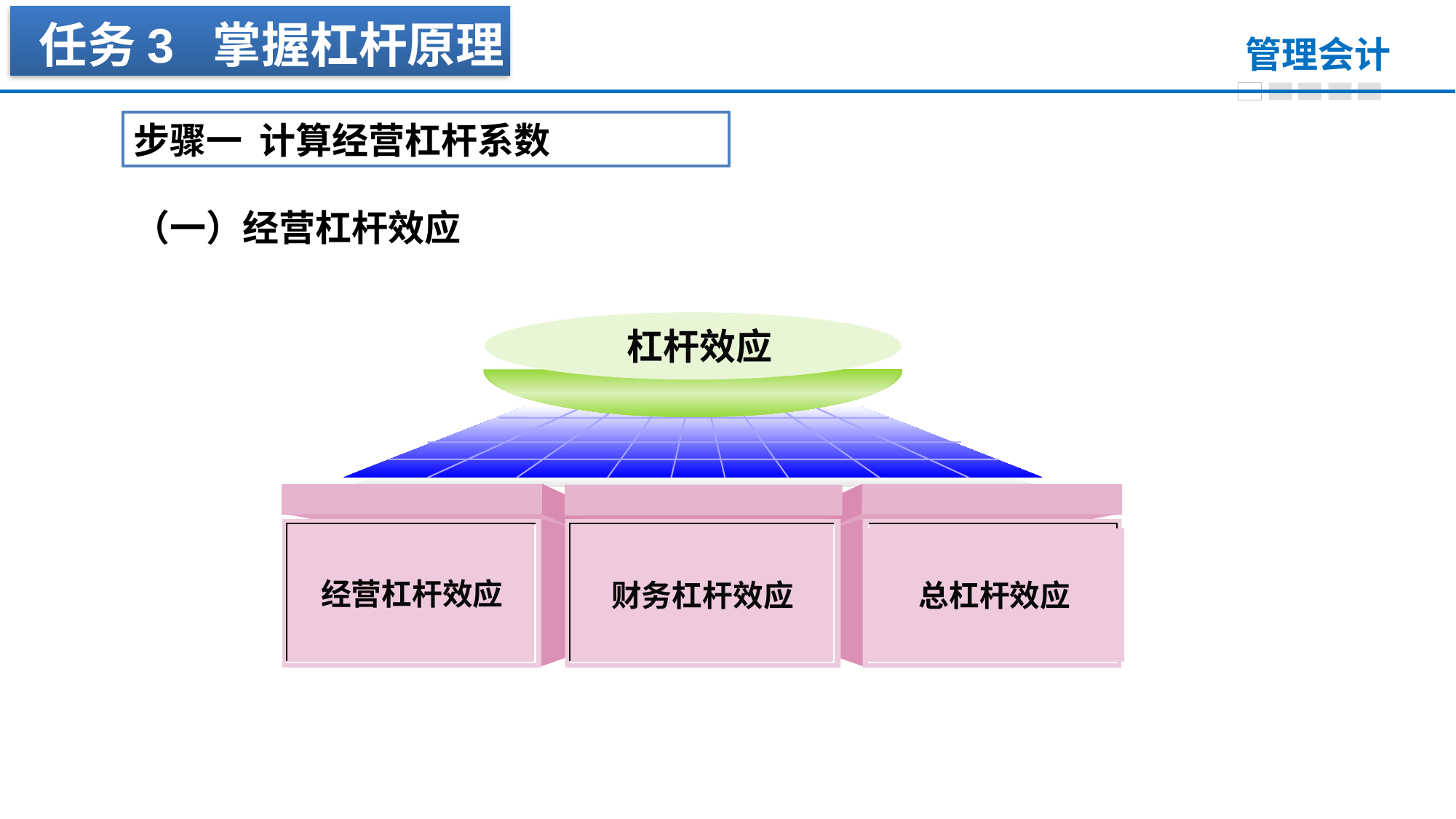

任务3  掌握杠杆原理
步骤一  计算经营杠杆系数
（一）经营杠杆效应

经营杠杆效应

杠杆效应
财务杠杆效应
总杠杆效应